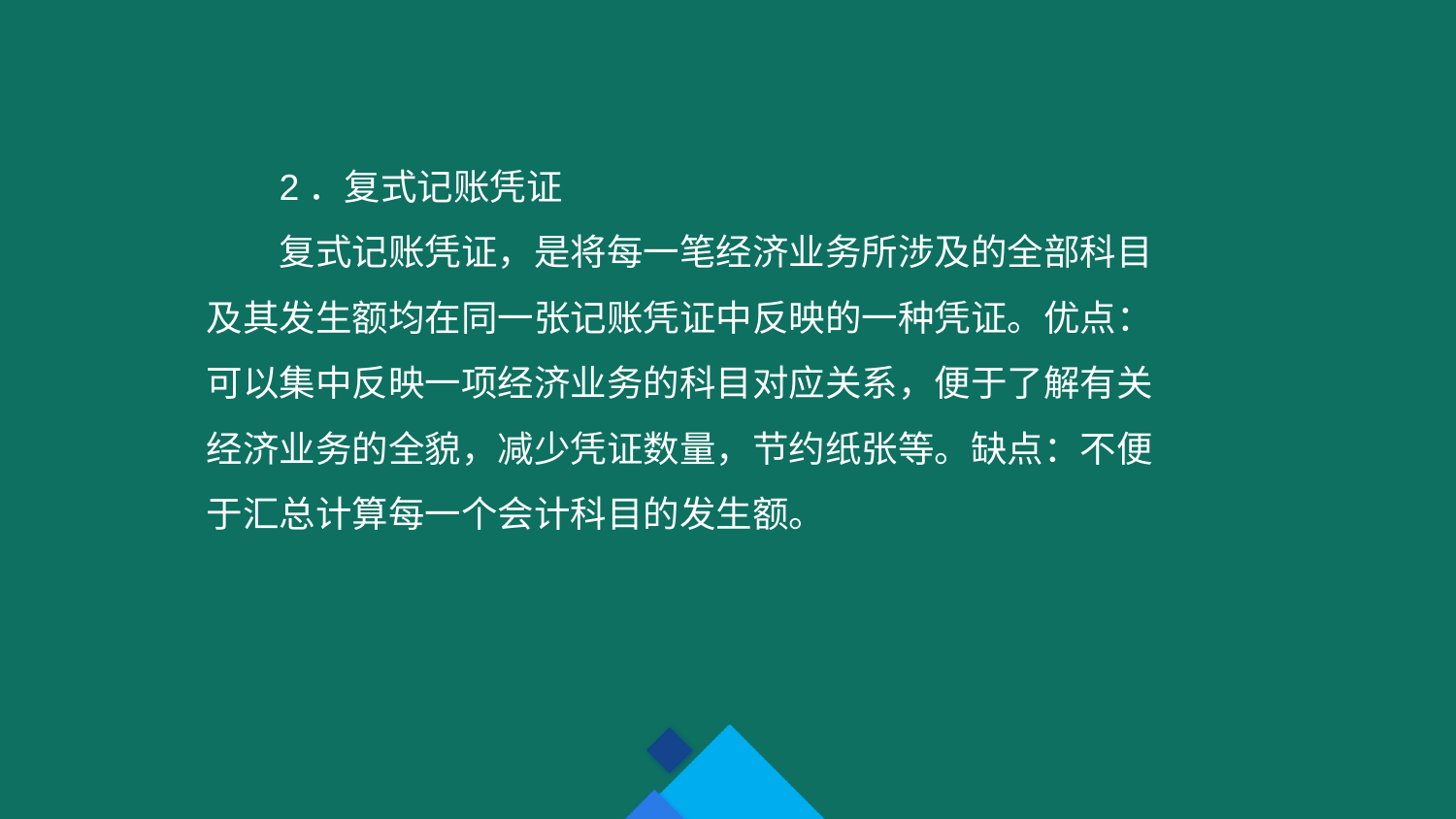

2．复式记账凭证
复式记账凭证，是将每一笔经济业务所涉及的全部科目及其发生额均在同一张记账凭证中反映的一种凭证。优点：可以集中反映一项经济业务的科目对应关系，便于了解有关经济业务的全貌，减少凭证数量，节约纸张等。缺点：不便于汇总计算每一个会计科目的发生额。